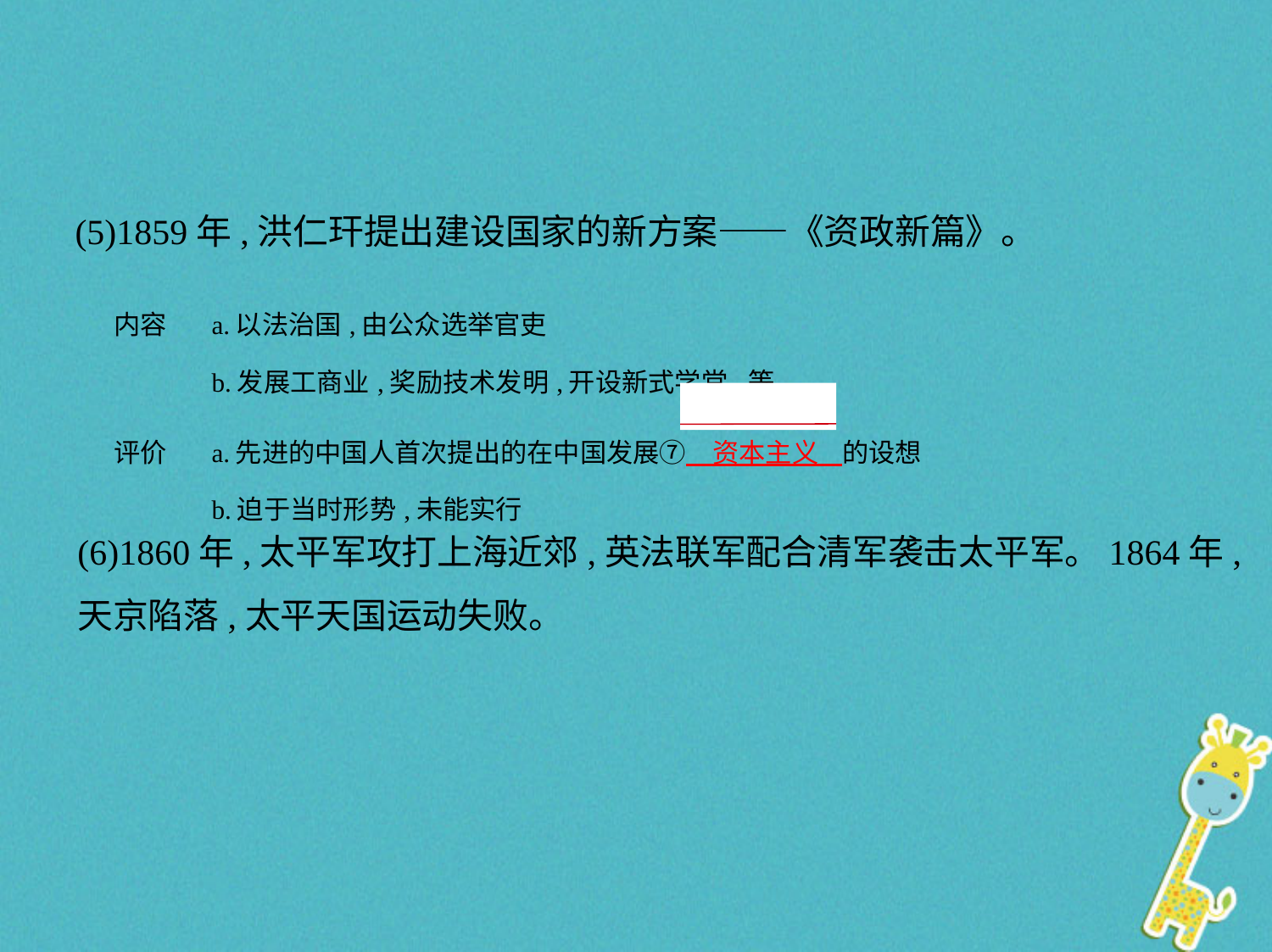

(5)1859年,洪仁玕提出建设国家的新方案——《资政新篇》。
| 内容 | a.以法治国,由公众选举官吏 b.发展工商业,奖励技术发明,开设新式学堂,等 |
| --- | --- |
| 评价 | a.先进的中国人首次提出的在中国发展⑦　资本主义    的设想 b.迫于当时形势,未能实行 |

(6)1860年,太平军攻打上海近郊,英法联军配合清军袭击太平军。1864年,
天京陷落,太平天国运动失败。